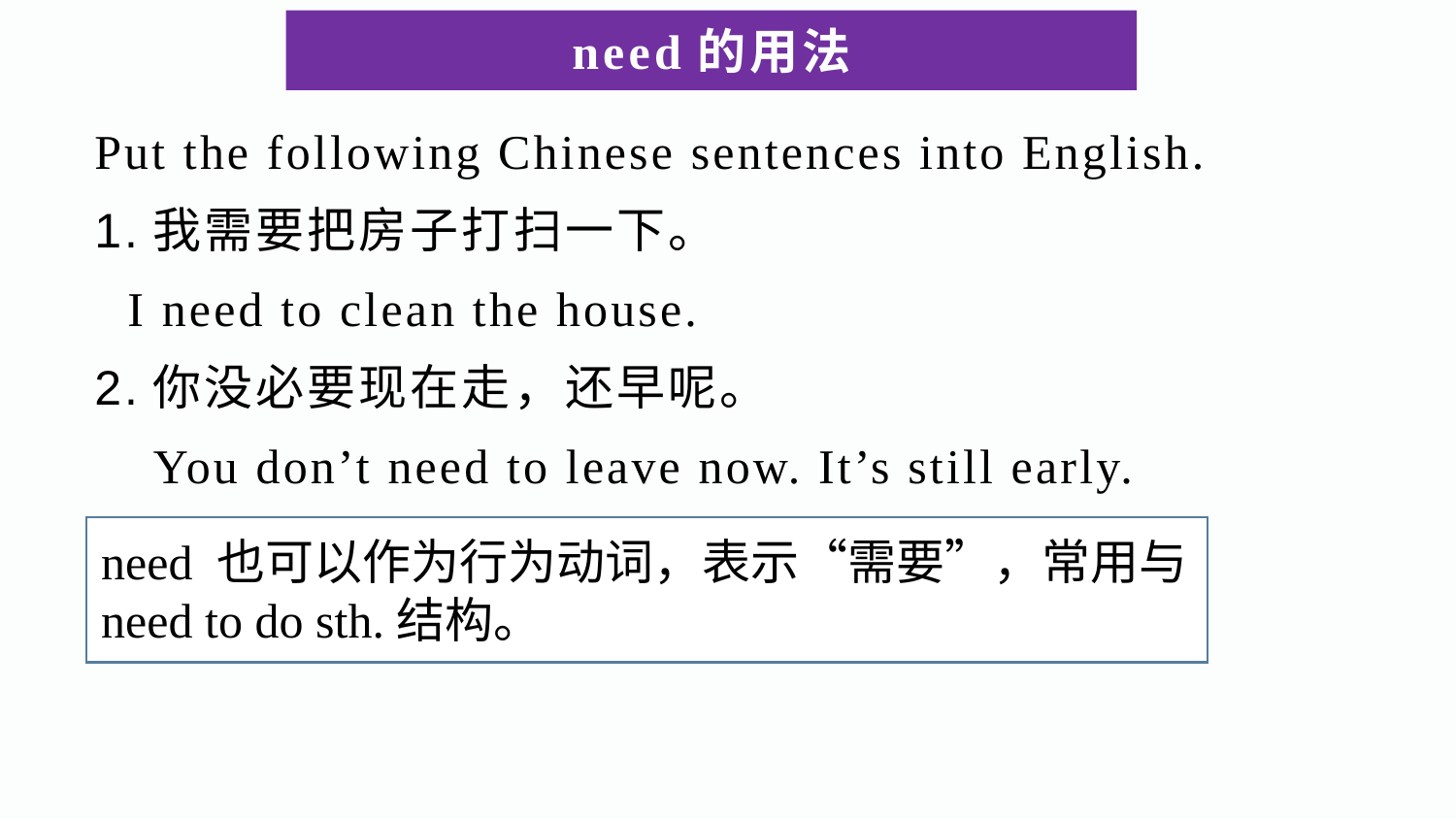

# need的用法
Put the following Chinese sentences into English.
1.我需要把房子打扫一下。
  I need to clean the house.
2.你没必要现在走，还早呢。
      You don’t need to leave now. It’s still early.
need 也可以作为行为动词，表示“需要”，常用与
need to do sth.结构。